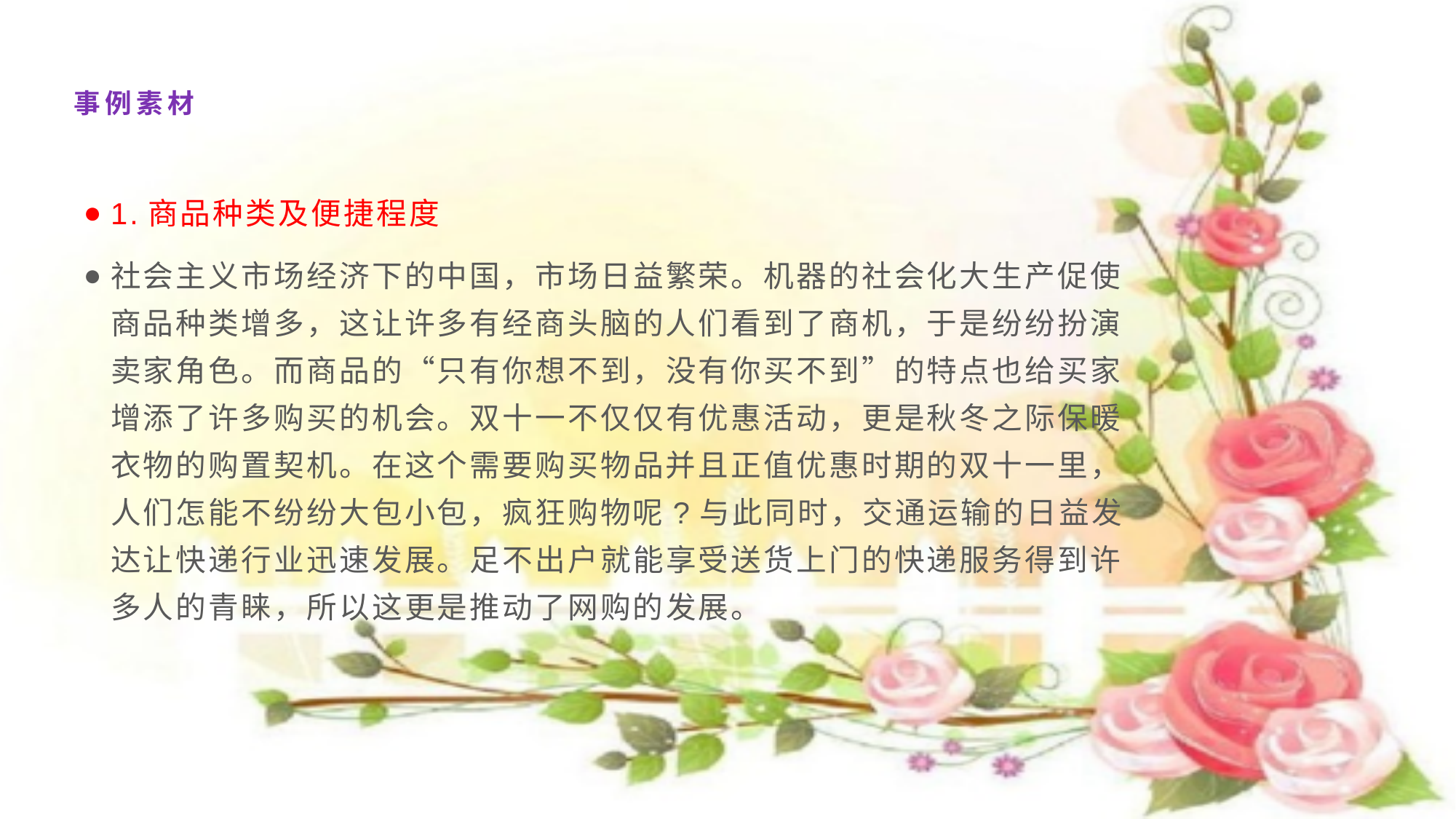

# 事例素材
1.商品种类及便捷程度
社会主义市场经济下的中国，市场日益繁荣。机器的社会化大生产促使商品种类增多，这让许多有经商头脑的人们看到了商机，于是纷纷扮演卖家角色。而商品的“只有你想不到，没有你买不到”的特点也给买家增添了许多购买的机会。双十一不仅仅有优惠活动，更是秋冬之际保暖衣物的购置契机。在这个需要购买物品并且正值优惠时期的双十一里，人们怎能不纷纷大包小包，疯狂购物呢?与此同时，交通运输的日益发达让快递行业迅速发展。足不出户就能享受送货上门的快递服务得到许多人的青睐，所以这更是推动了网购的发展。